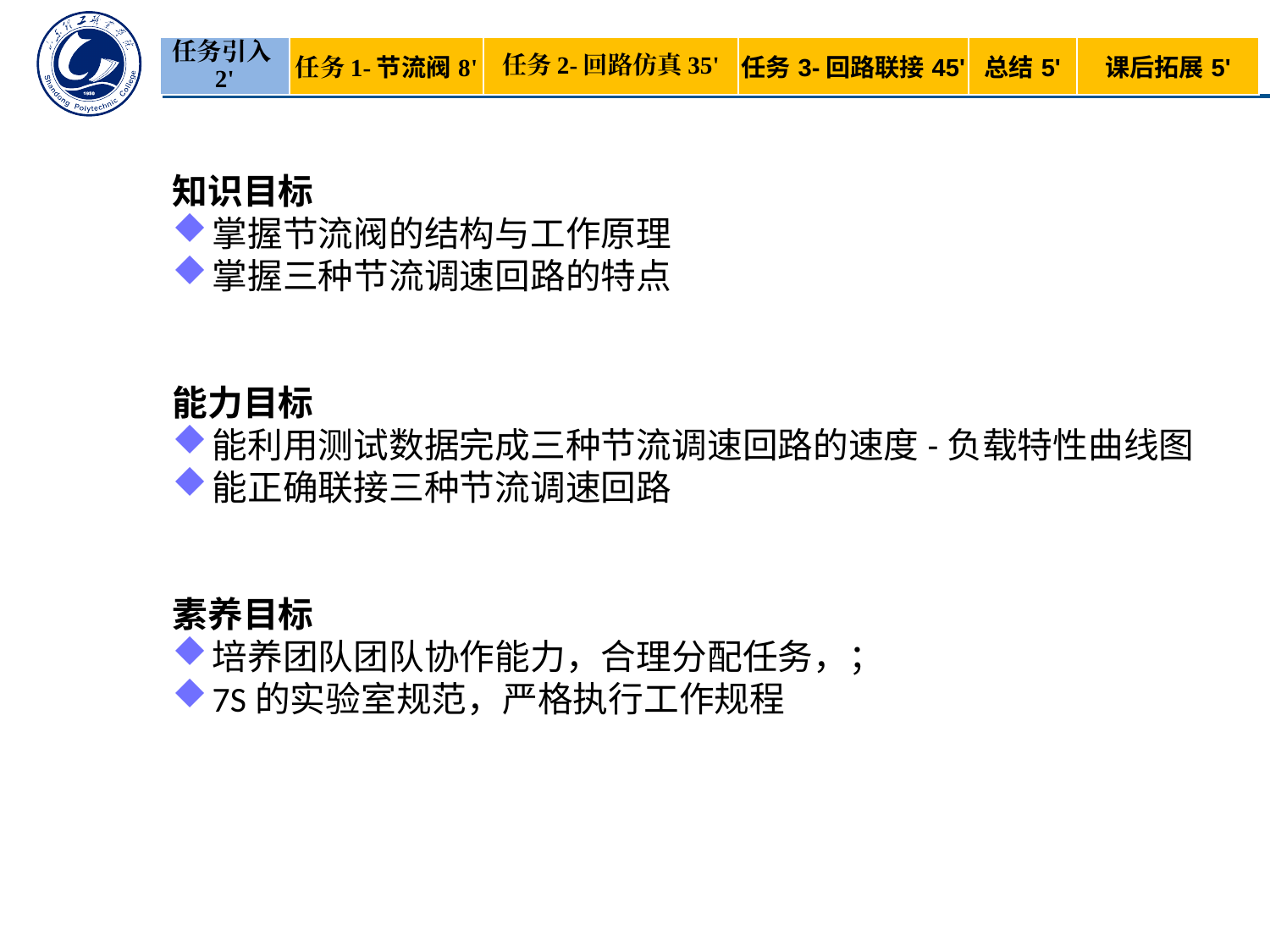

| 任务引入2' | 任务1-节流阀8' | 任务2-回路仿真35' | 任务3-回路联接45' | 总结5' | 课后拓展5' |
| --- | --- | --- | --- | --- | --- |
知识目标
掌握节流阀的结构与工作原理
掌握三种节流调速回路的特点

能力目标
能利用测试数据完成三种节流调速回路的速度-负载特性曲线图
能正确联接三种节流调速回路

素养目标
培养团队团队协作能力，合理分配任务，；
7S的实验室规范，严格执行工作规程